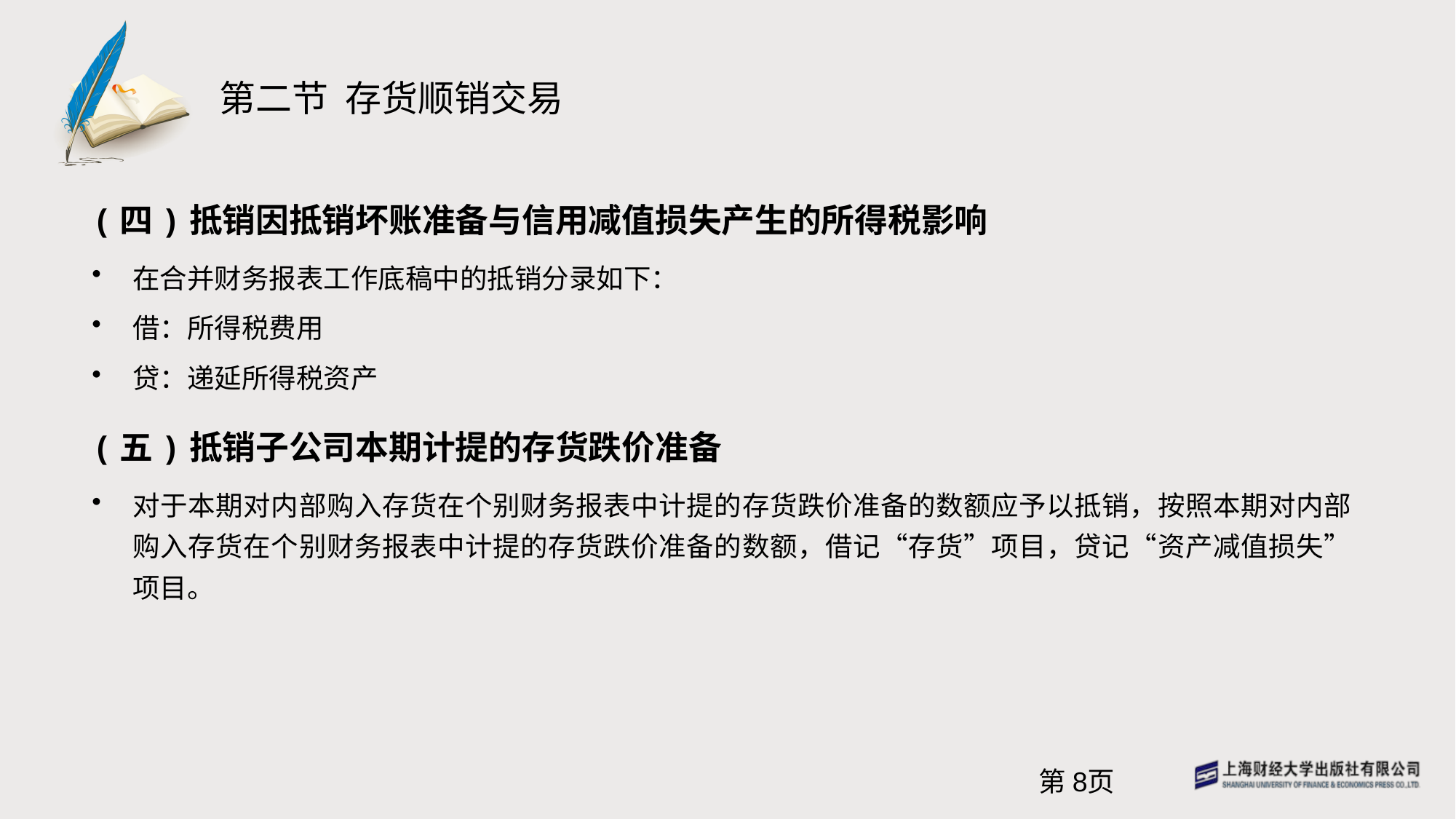

# 第二节  存货顺销交易
(四)抵销因抵销坏账准备与信用减值损失产生的所得税影响
在合并财务报表工作底稿中的抵销分录如下：
借：所得税费用
贷：递延所得税资产
(五)抵销子公司本期计提的存货跌价准备
对于本期对内部购入存货在个别财务报表中计提的存货跌价准备的数额应予以抵销，按照本期对内部购入存货在个别财务报表中计提的存货跌价准备的数额，借记“存货”项目，贷记“资产减值损失”项目。

8